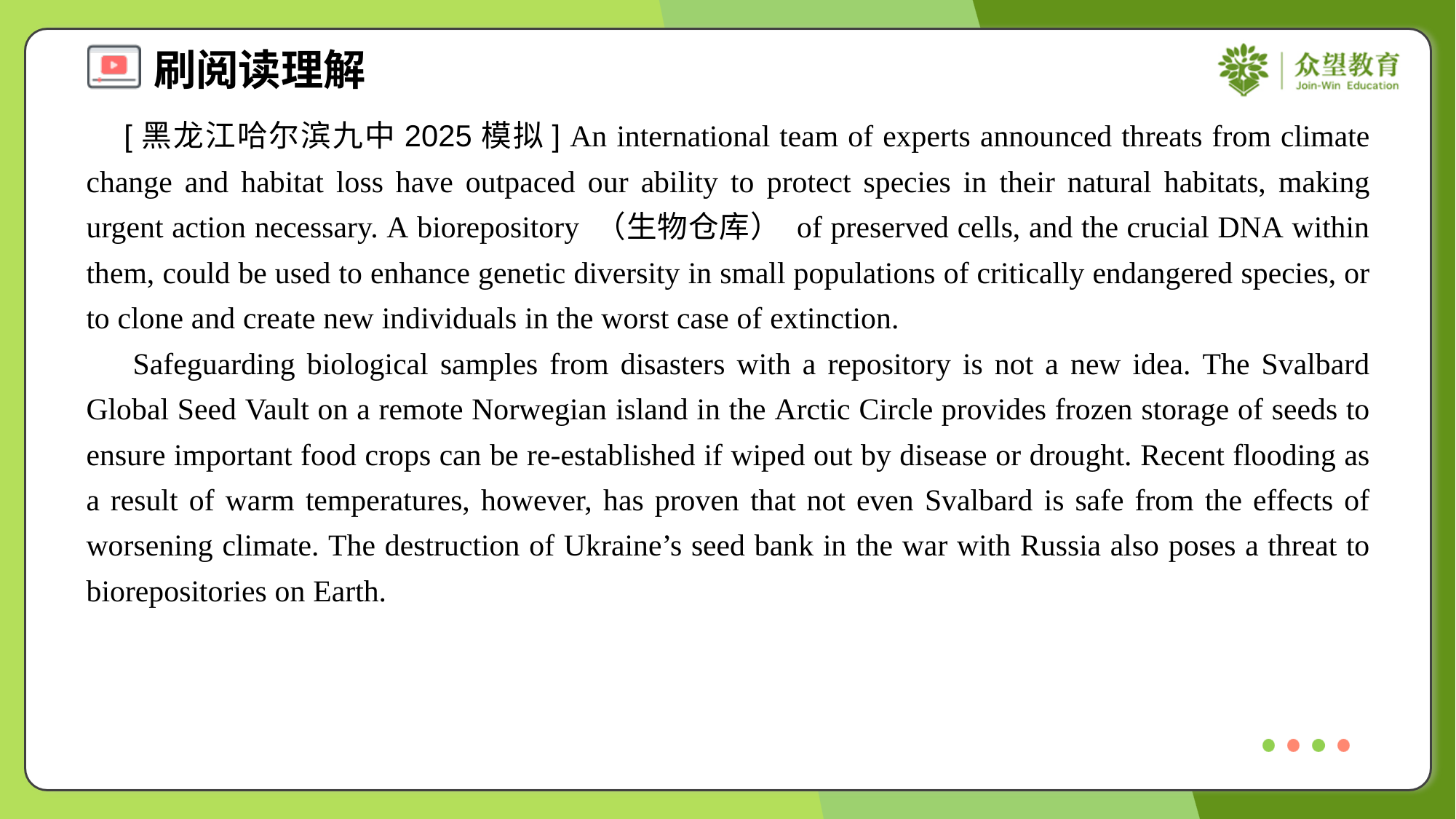

[黑龙江哈尔滨九中2025模拟] An international team of experts announced threats from climate change and habitat loss have outpaced our ability to protect species in their natural habitats, making urgent action necessary. A biorepository （生物仓库） of preserved cells, and the crucial DNA within them, could be used to enhance genetic diversity in small populations of critically endangered species, or to clone and create new individuals in the worst case of extinction.
    Safeguarding biological samples from disasters with a repository is not a new idea. The Svalbard Global Seed Vault on a remote Norwegian island in the Arctic Circle provides frozen storage of seeds to ensure important food crops can be re-established if wiped out by disease or drought. Recent flooding as a result of warm temperatures, however, has proven that not even Svalbard is safe from the effects of worsening climate. The destruction of Ukraine’s seed bank in the war with Russia also poses a threat to biorepositories on Earth.